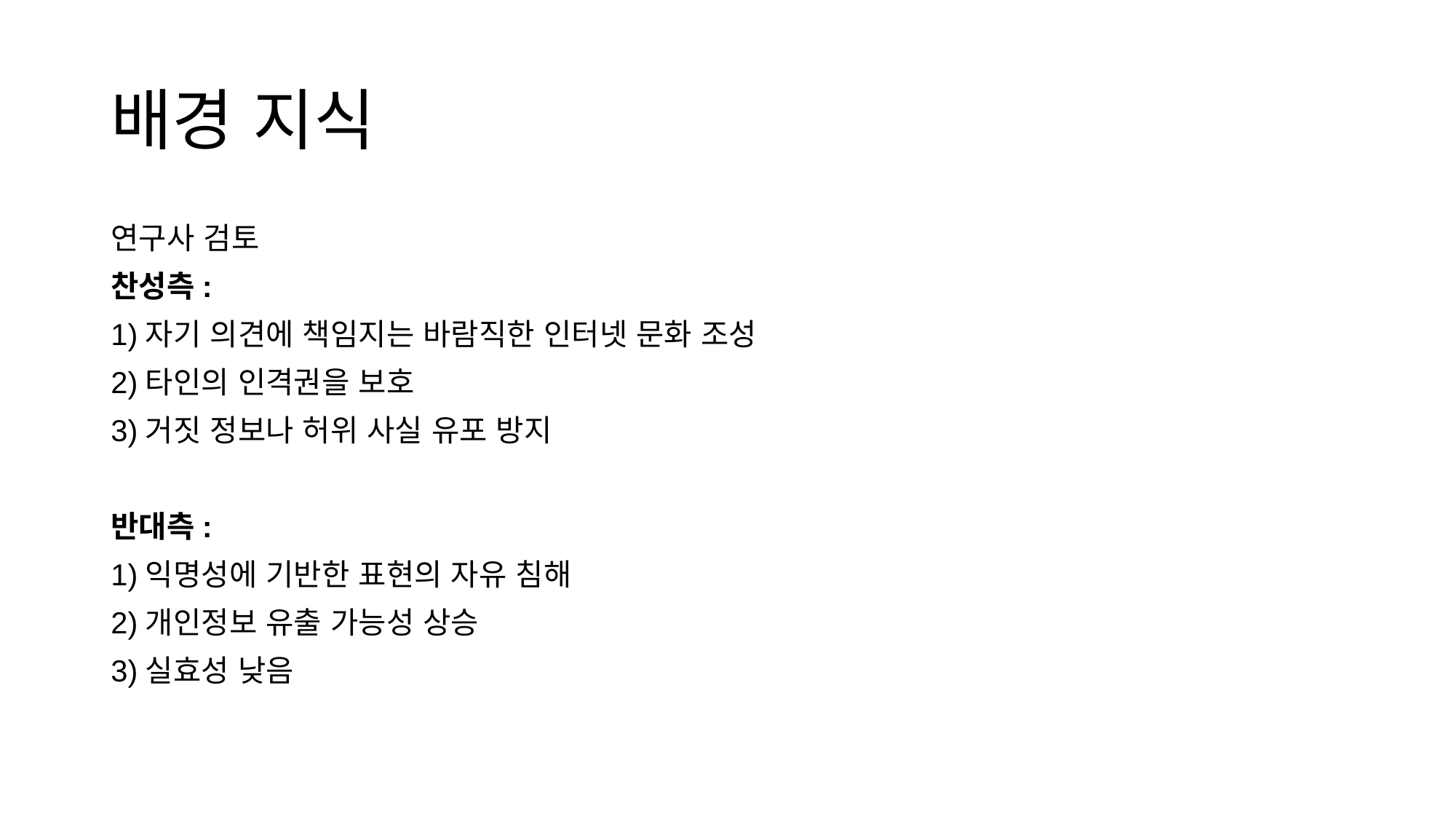

# 배경 지식
연구사 검토
찬성측:
1)자기 의견에 책임지는 바람직한 인터넷 문화 조성
2)타인의 인격권을 보호
3)거짓 정보나 허위 사실 유포 방지

반대측:
1)익명성에 기반한 표현의 자유 침해
2)개인정보 유출 가능성 상승
3)실효성 낮음